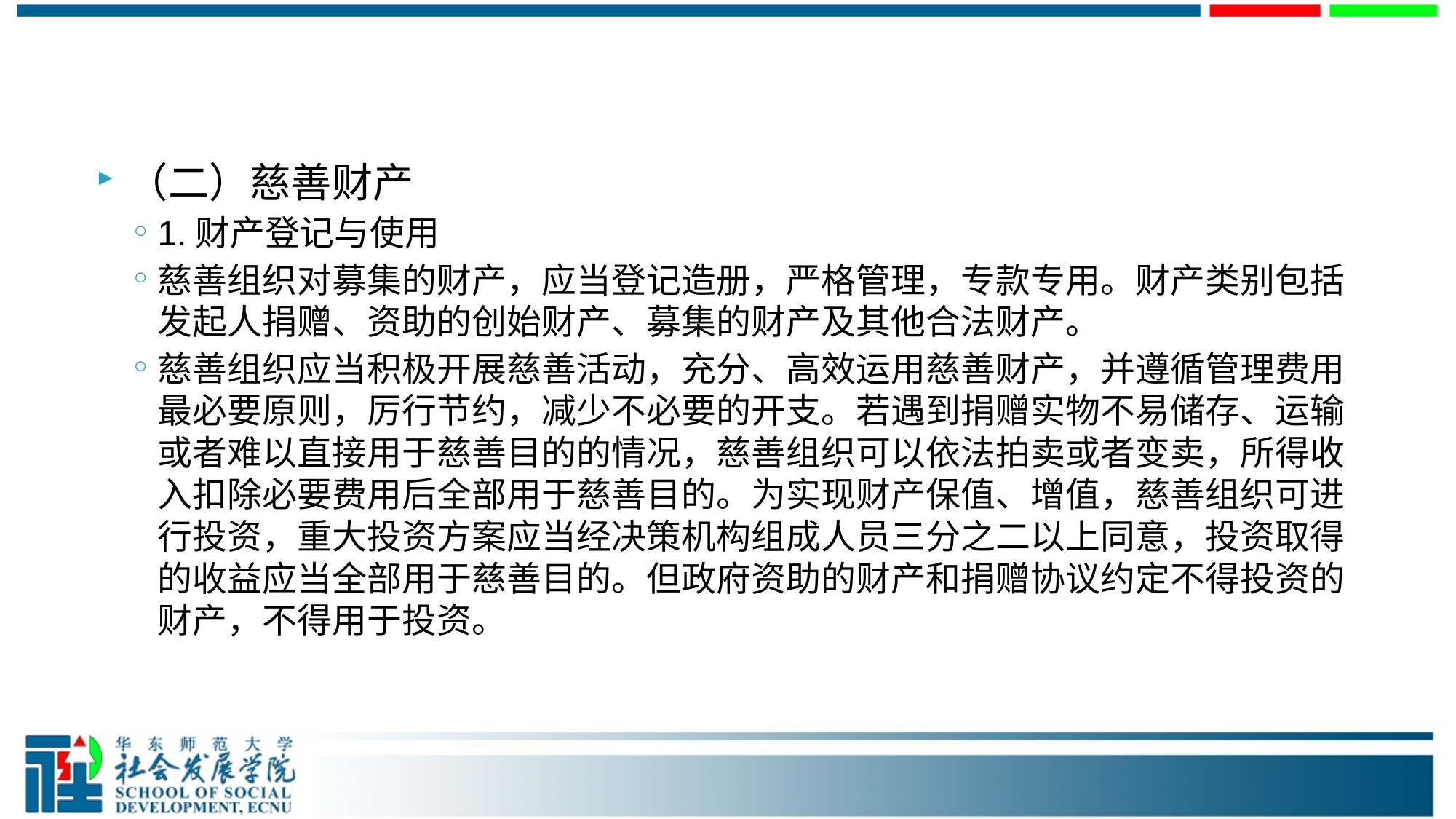

#
（二）慈善财产
1.财产登记与使用
慈善组织对募集的财产，应当登记造册，严格管理，专款专用。财产类别包括发起人捐赠、资助的创始财产、募集的财产及其他合法财产。
慈善组织应当积极开展慈善活动，充分、高效运用慈善财产，并遵循管理费用最必要原则，厉行节约，减少不必要的开支。若遇到捐赠实物不易储存、运输或者难以直接用于慈善目的的情况，慈善组织可以依法拍卖或者变卖，所得收入扣除必要费用后全部用于慈善目的。为实现财产保值、增值，慈善组织可进行投资，重大投资方案应当经决策机构组成人员三分之二以上同意，投资取得的收益应当全部用于慈善目的。但政府资助的财产和捐赠协议约定不得投资的财产，不得用于投资。